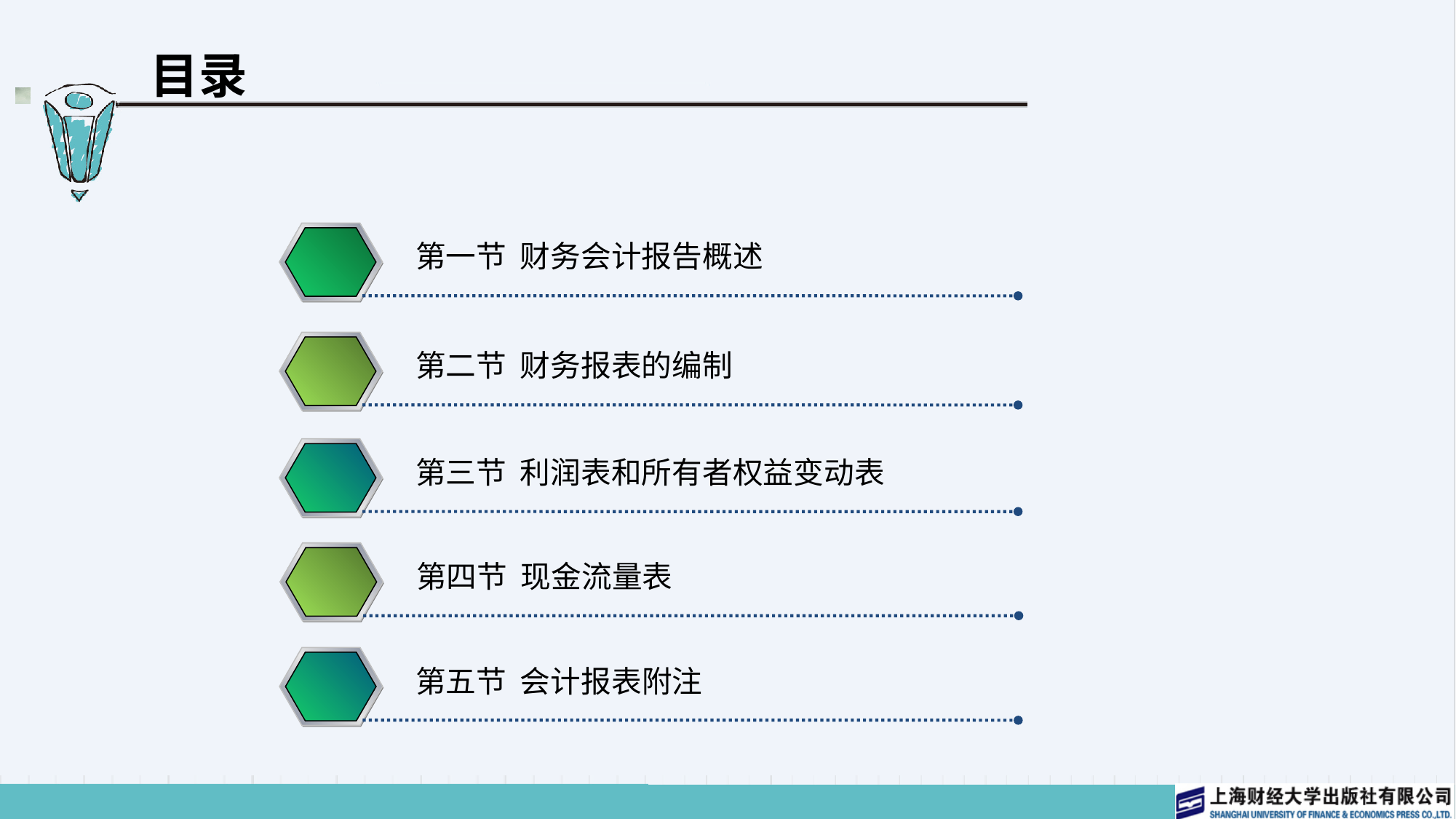

# 目录

第一节  财务会计报告概述

第二节  财务报表的编制

第三节  利润表和所有者权益变动表

第四节  现金流量表

第五节  会计报表附注